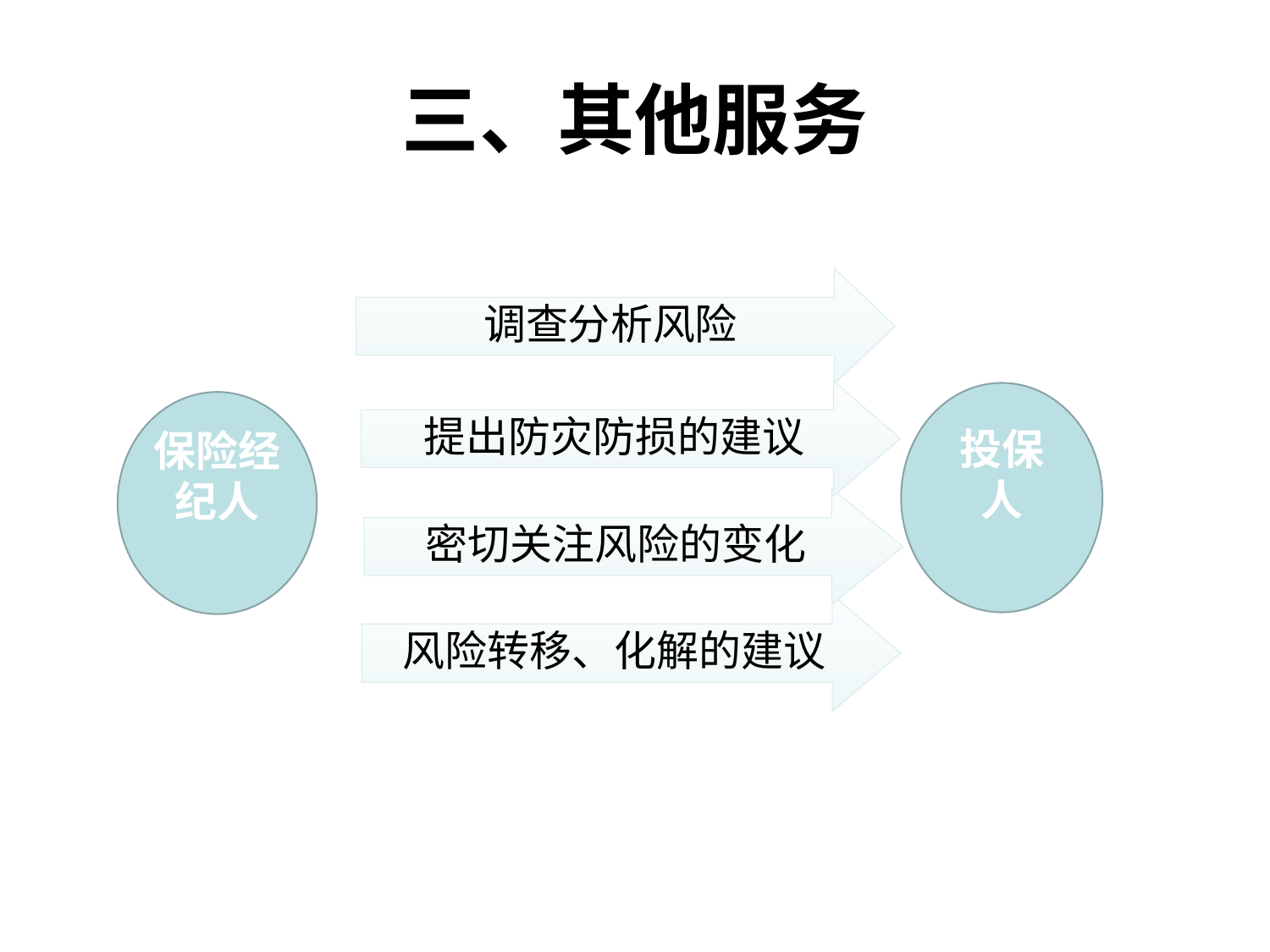

# 三、其他服务

调查分析风险
提出防灾防损的建议
投保人
保险经
纪人
密切关注风险的变化
风险转移、化解的建议